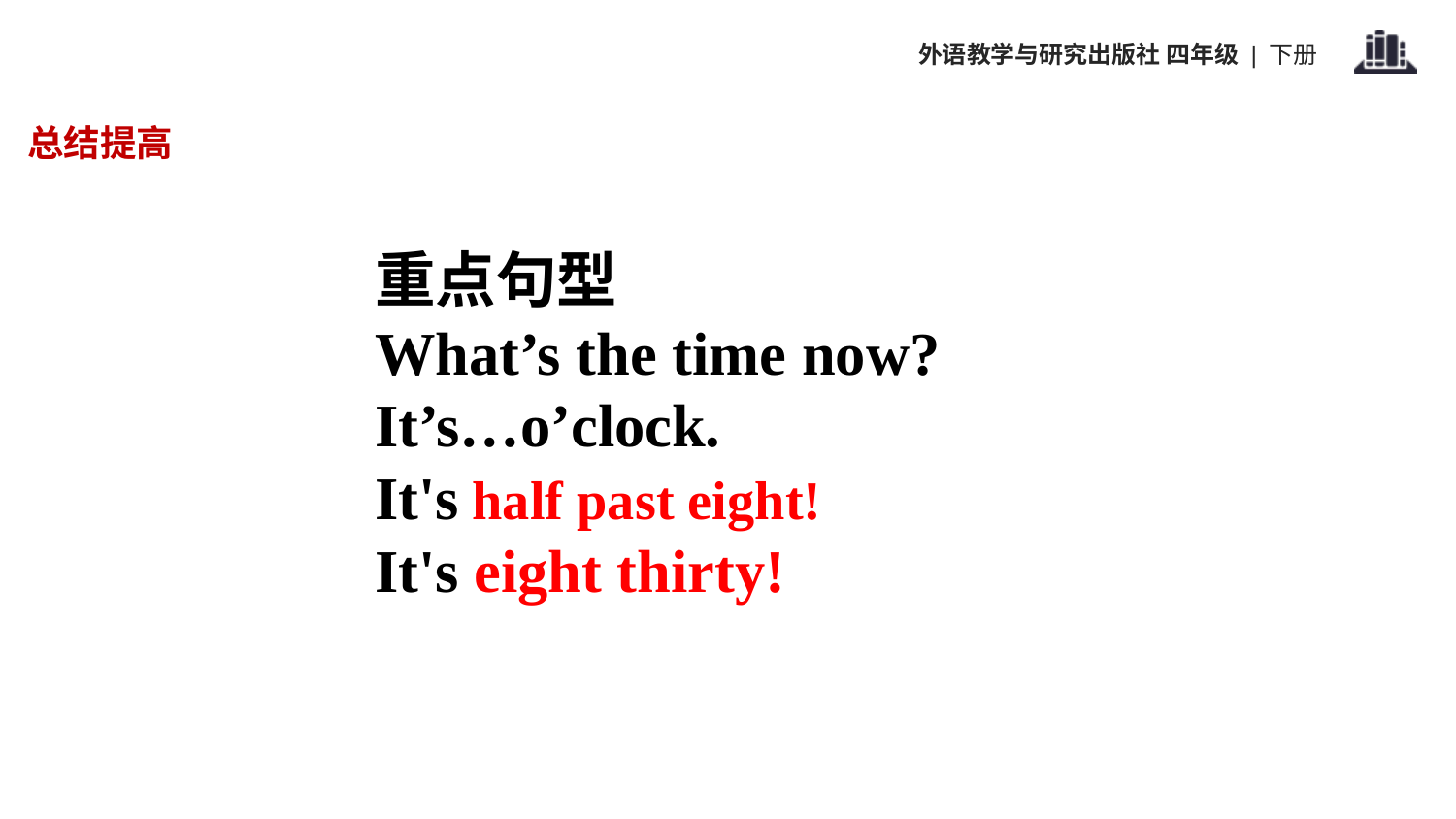

总结提高
重点句型
What’s the time now?
It’s…o’clock.
It's half past eight!
It's eight thirty!